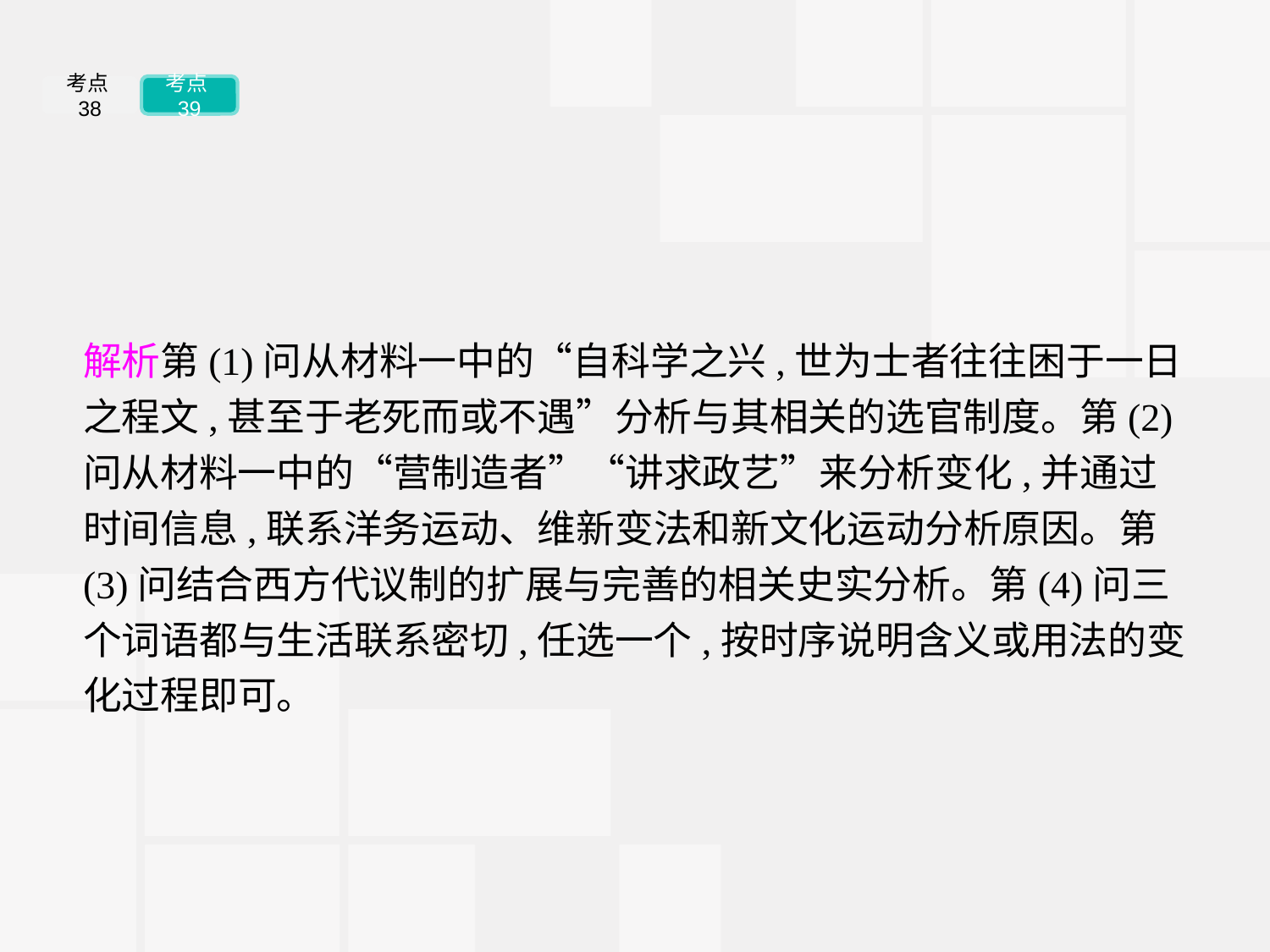

考点38
考点39
解析第(1)问从材料一中的“自科学之兴,世为士者往往困于一日之程文,甚至于老死而或不遇”分析与其相关的选官制度。第(2)问从材料一中的“营制造者”“讲求政艺”来分析变化,并通过时间信息,联系洋务运动、维新变法和新文化运动分析原因。第(3)问结合西方代议制的扩展与完善的相关史实分析。第(4)问三个词语都与生活联系密切,任选一个,按时序说明含义或用法的变化过程即可。